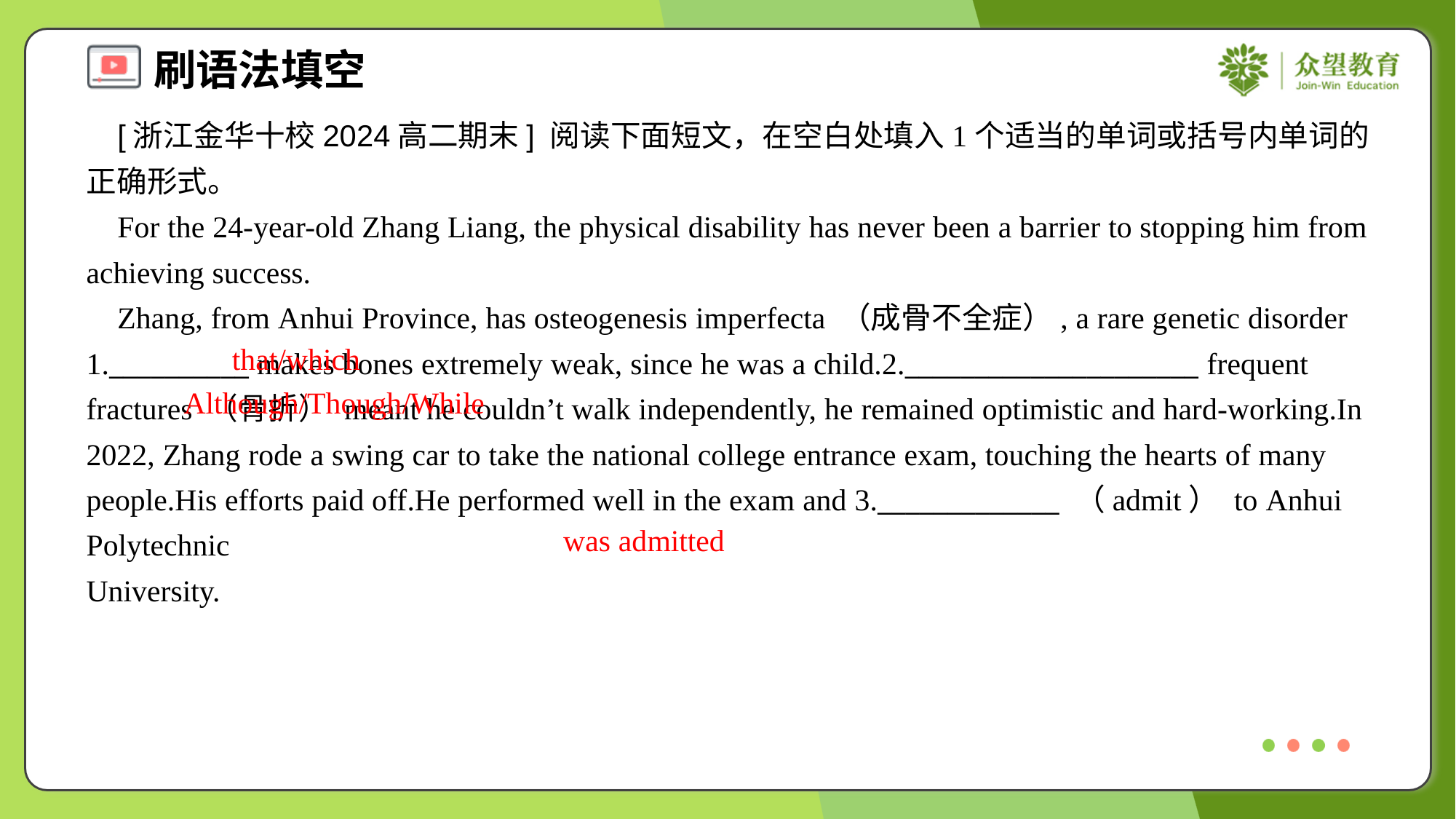

[浙江金华十校2024高二期末] 阅读下面短文，在空白处填入1个适当的单词或括号内单词的正确形式。
    For the 24-year-old Zhang Liang, the physical disability has never been a barrier to stopping him from achieving success.
    Zhang, from Anhui Province, has osteogenesis imperfecta （成骨不全症）, a rare genetic disorder 1.__________ makes bones extremely weak, since he was a child.2._____________________ frequent fractures （骨折） meant he couldn’t walk independently, he remained optimistic and hard-working.In 2022, Zhang rode a swing car to take the national college entrance exam, touching the hearts of many people.His efforts paid off.He performed well in the exam and 3._____________ （admit） to Anhui Polytechnic University.#1.1.1
that/which
Although/Though/While
was admitted